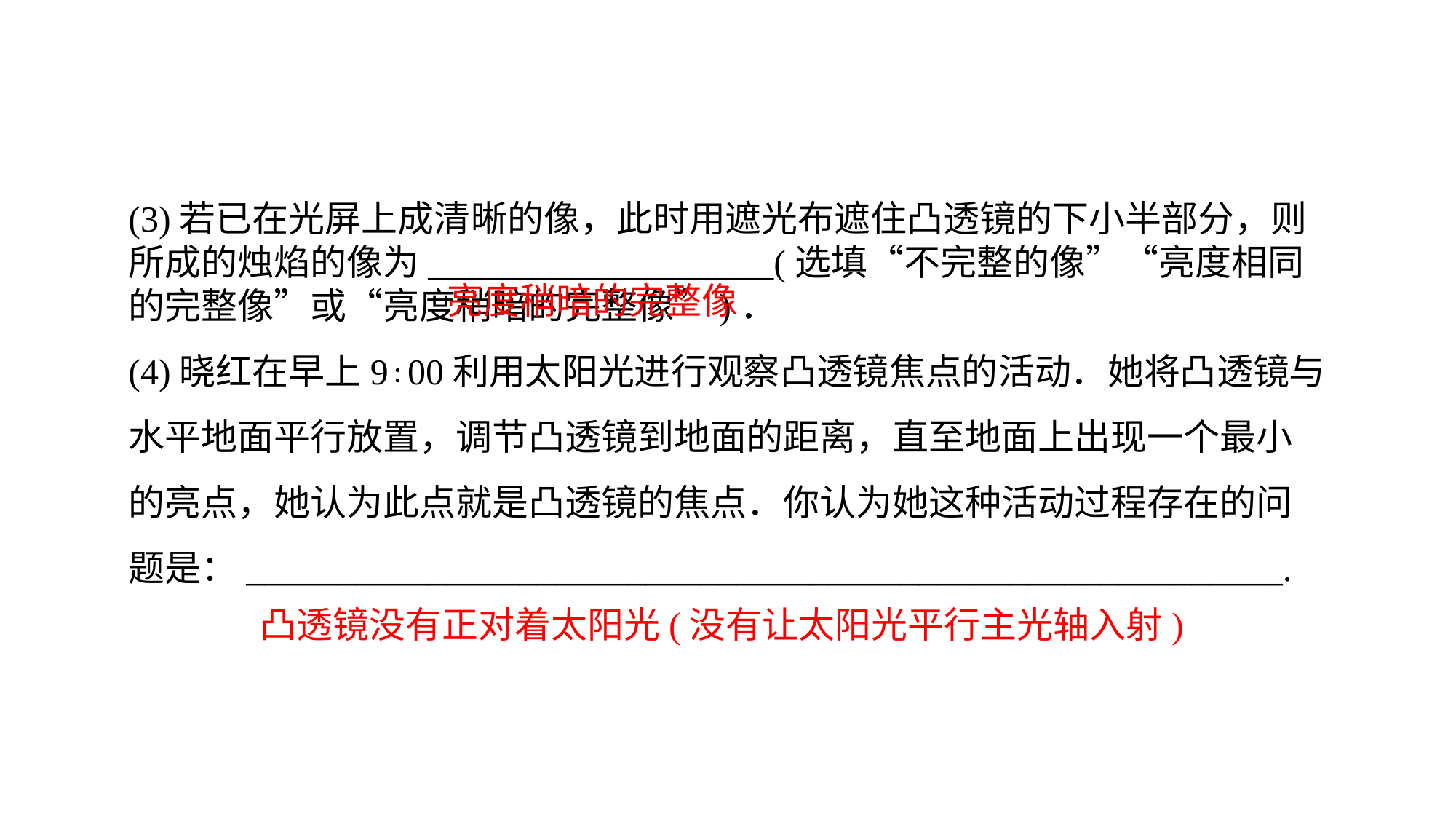

(3)若已在光屏上成清晰的像，此时用遮光布遮住凸透镜的下小半部分，则所成的烛焰的像为___________________(选填“不完整的像”“亮度相同的完整像”或“亮度稍暗的完整像”)．(4)晓红在早上9∶00利用太阳光进行观察凸透镜焦点的活动．她将凸透镜与水平地面平行放置，调节凸透镜到地面的距离，直至地面上出现一个最小的亮点，她认为此点就是凸透镜的焦点．你认为她这种活动过程存在的问题是：_________________________________________________________.
亮度稍暗的完整像
凸透镜没有正对着太阳光(没有让太阳光平行主光轴入射)